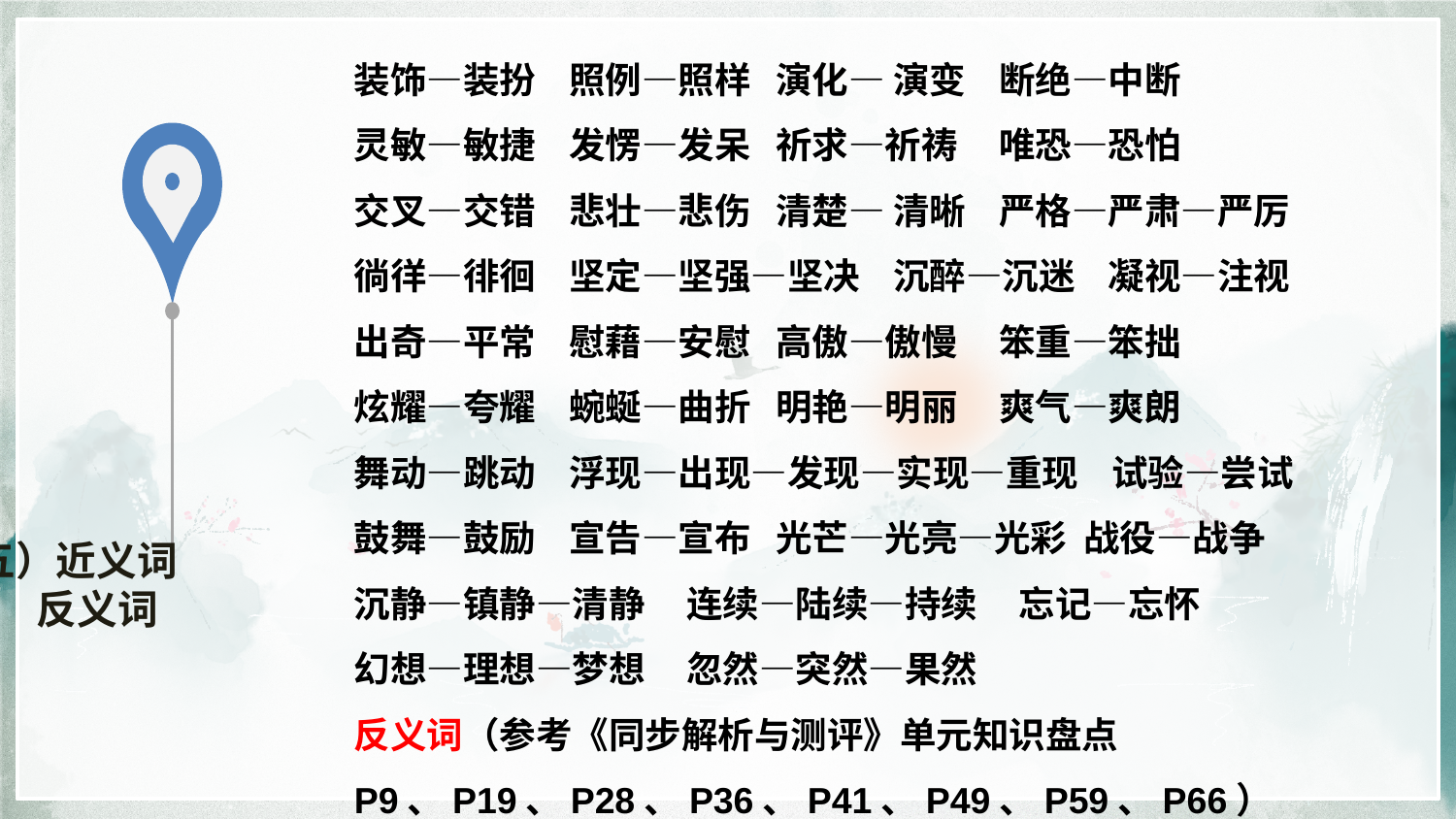

装饰—装扮    照例—照样   演化— 演变    断绝—中断
灵敏—敏捷    发愣—发呆   祈求—祈祷     唯恐—恐怕
交叉—交错    悲壮—悲伤   清楚— 清晰    严格—严肃—严厉
徜徉—徘徊    坚定—坚强—坚决    沉醉—沉迷    凝视—注视
出奇—平常    慰藉—安慰   高傲—傲慢     笨重—笨拙
炫耀—夸耀    蜿蜒—曲折   明艳—明丽     爽气—爽朗
舞动—跳动    浮现—出现—发现—实现—重现    试验—尝试
鼓舞—鼓励    宣告—宣布   光芒—光亮—光彩  战役—战争
沉静—镇静—清静     连续—陆续—持续     忘记—忘怀
幻想—理想—梦想     忽然—突然—果然
反义词（参考《同步解析与测评》单元知识盘点P9、P19、P28、P36、P41、P49、P59、P66）

（五）近义词
          反义词